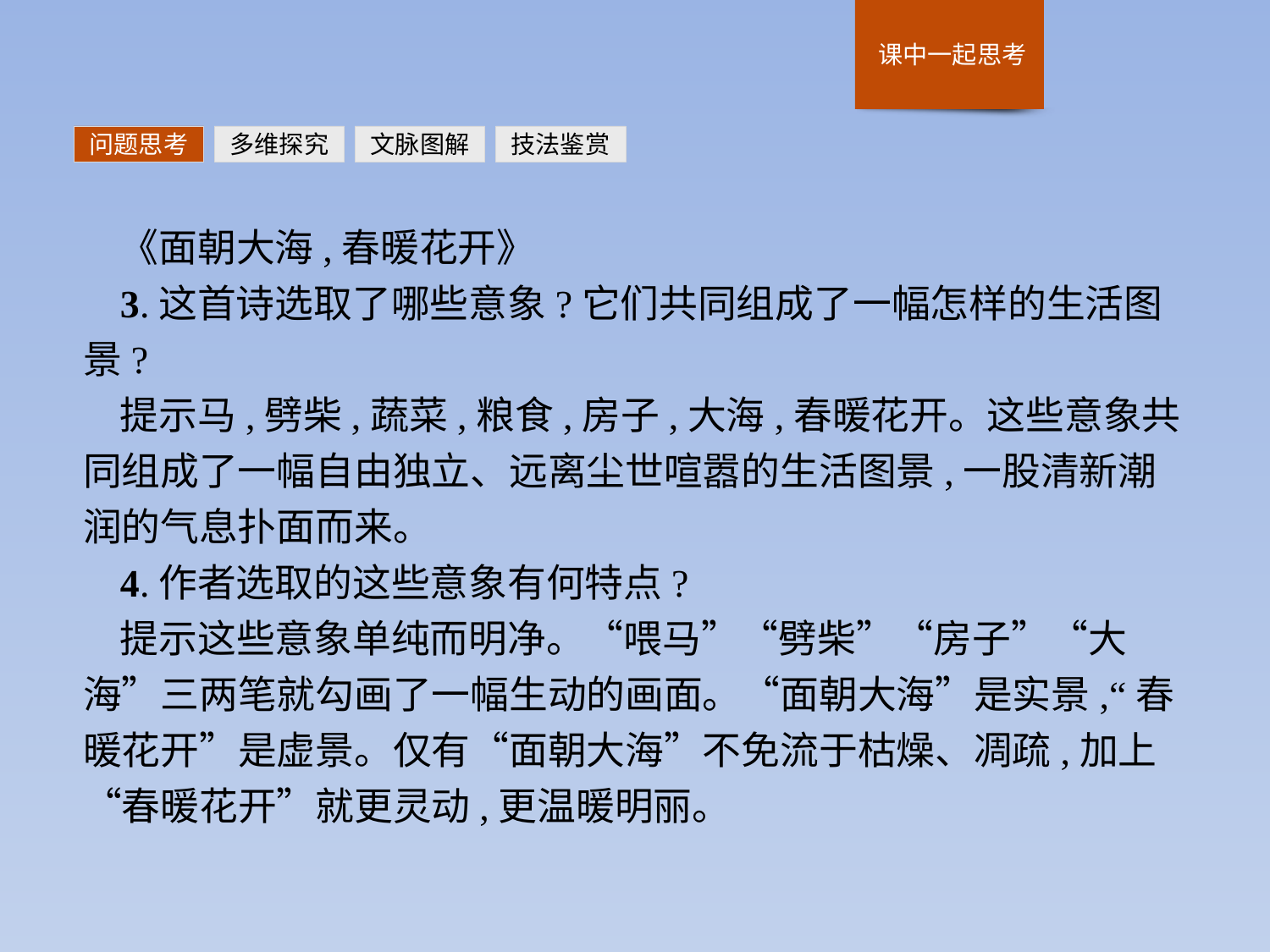

问题思考
多维探究
文脉图解
技法鉴赏
《面朝大海,春暖花开》
3.这首诗选取了哪些意象?它们共同组成了一幅怎样的生活图景?
提示马,劈柴,蔬菜,粮食,房子,大海,春暖花开。这些意象共同组成了一幅自由独立、远离尘世喧嚣的生活图景,一股清新潮润的气息扑面而来。
4.作者选取的这些意象有何特点?
提示这些意象单纯而明净。“喂马”“劈柴”“房子”“大海”三两笔就勾画了一幅生动的画面。“面朝大海”是实景,“春暖花开”是虚景。仅有“面朝大海”不免流于枯燥、凋疏,加上“春暖花开”就更灵动,更温暖明丽。